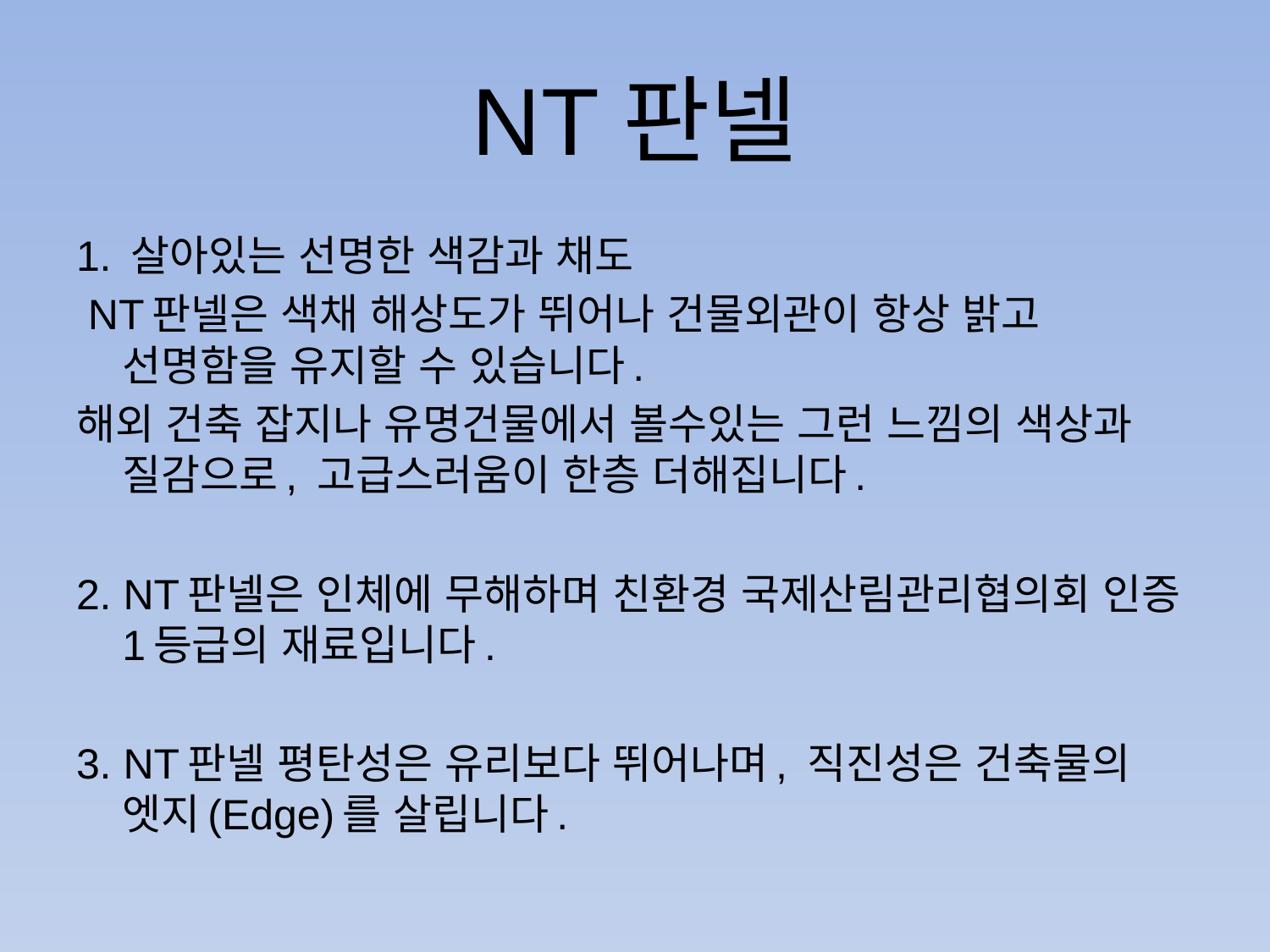

# NT판넬
1. 살아있는 선명한 색감과 채도
 NT판넬은 색채 해상도가 뛰어나 건물외관이 항상 밝고 선명함을 유지할 수 있습니다.
해외 건축 잡지나 유명건물에서 볼수있는 그런 느낌의 색상과 질감으로, 고급스러움이 한층 더해집니다.

2. NT판넬은 인체에 무해하며 친환경 국제산림관리협의회 인증 1등급의 재료입니다.

3. NT판넬 평탄성은 유리보다 뛰어나며, 직진성은 건축물의 엣지(Edge)를 살립니다.